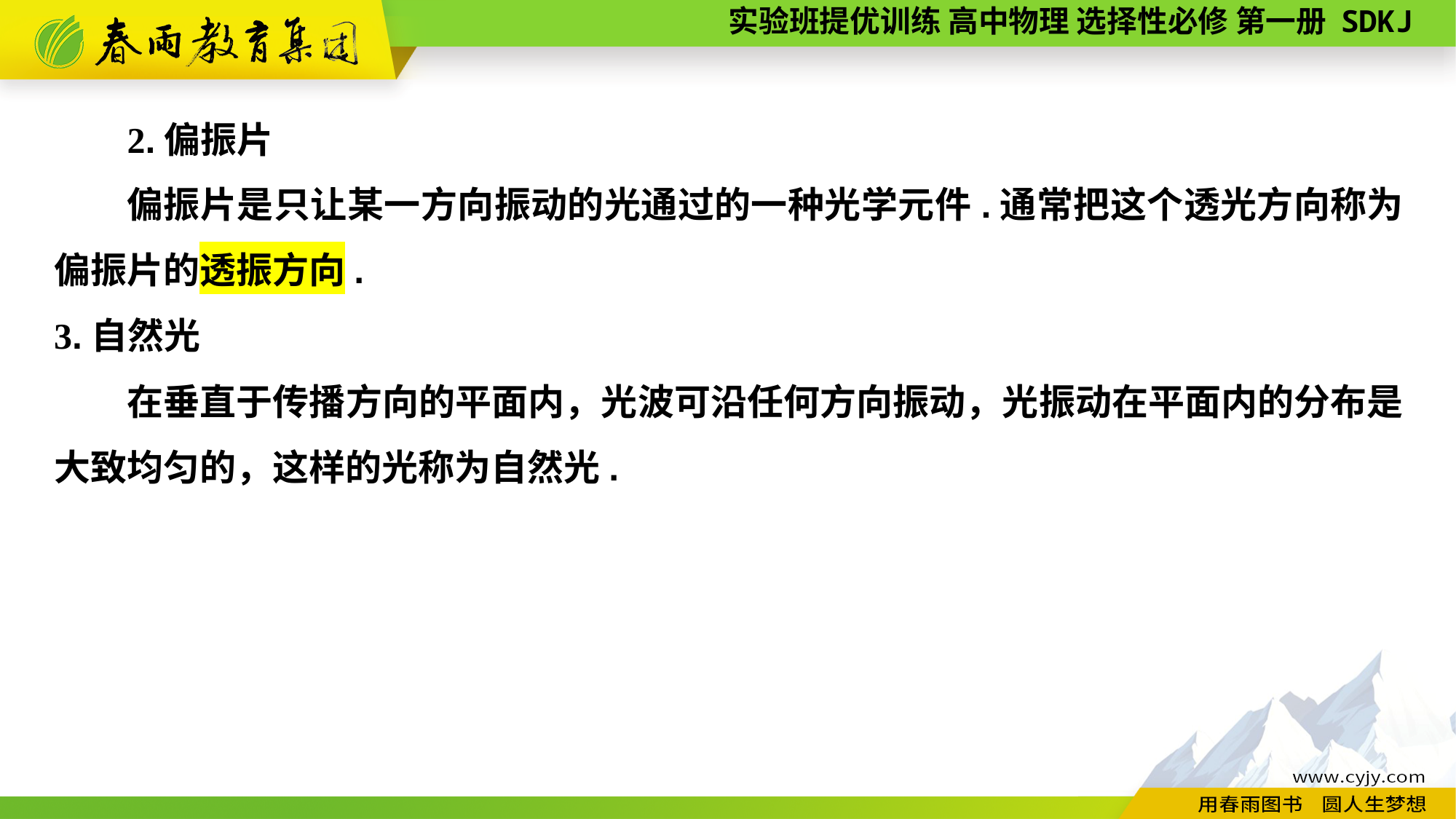

2.偏振片
偏振片是只让某一方向振动的光通过的一种光学元件.通常把这个透光方向称为偏振片的透振方向.
3.自然光
在垂直于传播方向的平面内，光波可沿任何方向振动，光振动在平面内的分布是大致均匀的，这样的光称为自然光.